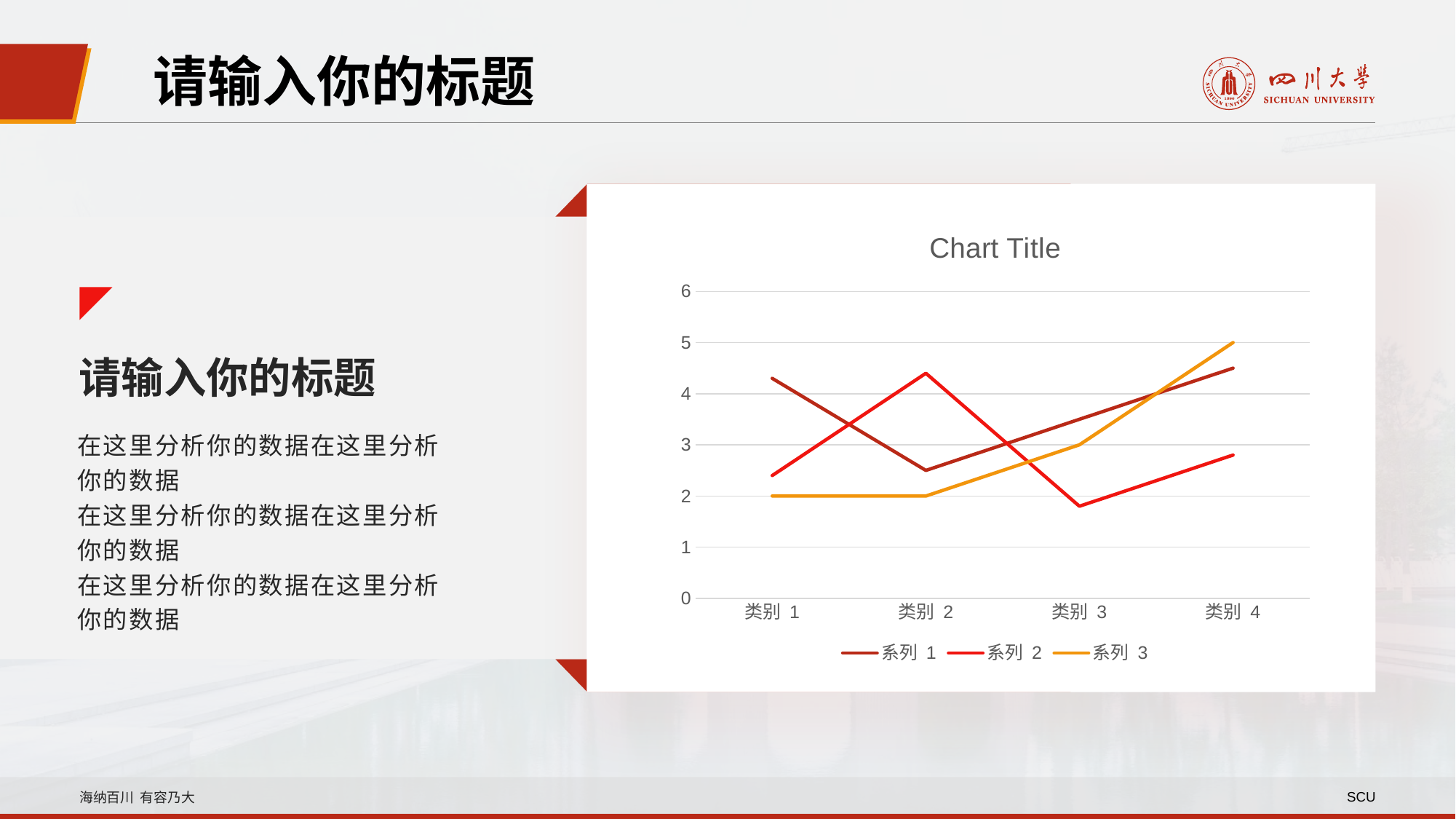

请输入你的标题

### Chart:

| Category | 系列 1 | 系列 2 | 系列 3 |
|---|---|---|---|
| 类别 1 | 4.3 | 2.4 | 2.0 |
| 类别 2 | 2.5 | 4.4 | 2.0 |
| 类别 3 | 3.5 | 1.8 | 3.0 |
| 类别 4 | 4.5 | 2.8 | 5.0 |

请输入你的标题
在四川大学

你可以听到中国科学院和中国工程院院士亲自授课

还可以和杰出青年共同探讨专业问题

甚至可以成为长江学者的“亲传弟子”
在这里分析你的数据在这里分析你的数据
在这里分析你的数据在这里分析你的数据
在这里分析你的数据在这里分析你的数据